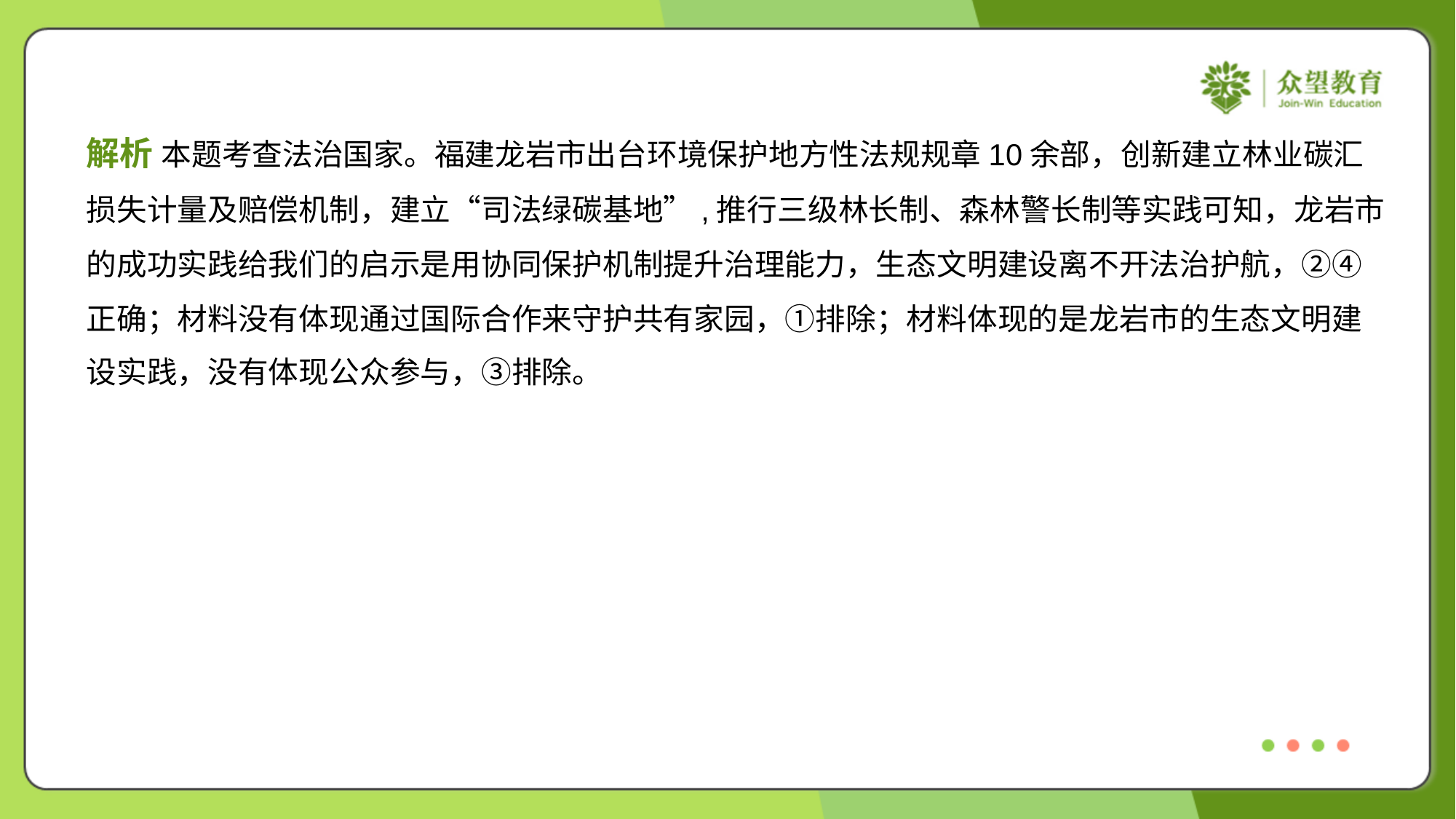

解析 本题考查法治国家。福建龙岩市出台环境保护地方性法规规章10余部，创新建立林业碳汇
损失计量及赔偿机制，建立“司法绿碳基地”,推行三级林长制、森林警长制等实践可知，龙岩市
的成功实践给我们的启示是用协同保护机制提升治理能力，生态文明建设离不开法治护航，②④
正确；材料没有体现通过国际合作来守护共有家园，①排除；材料体现的是龙岩市的生态文明建
设实践，没有体现公众参与，③排除。